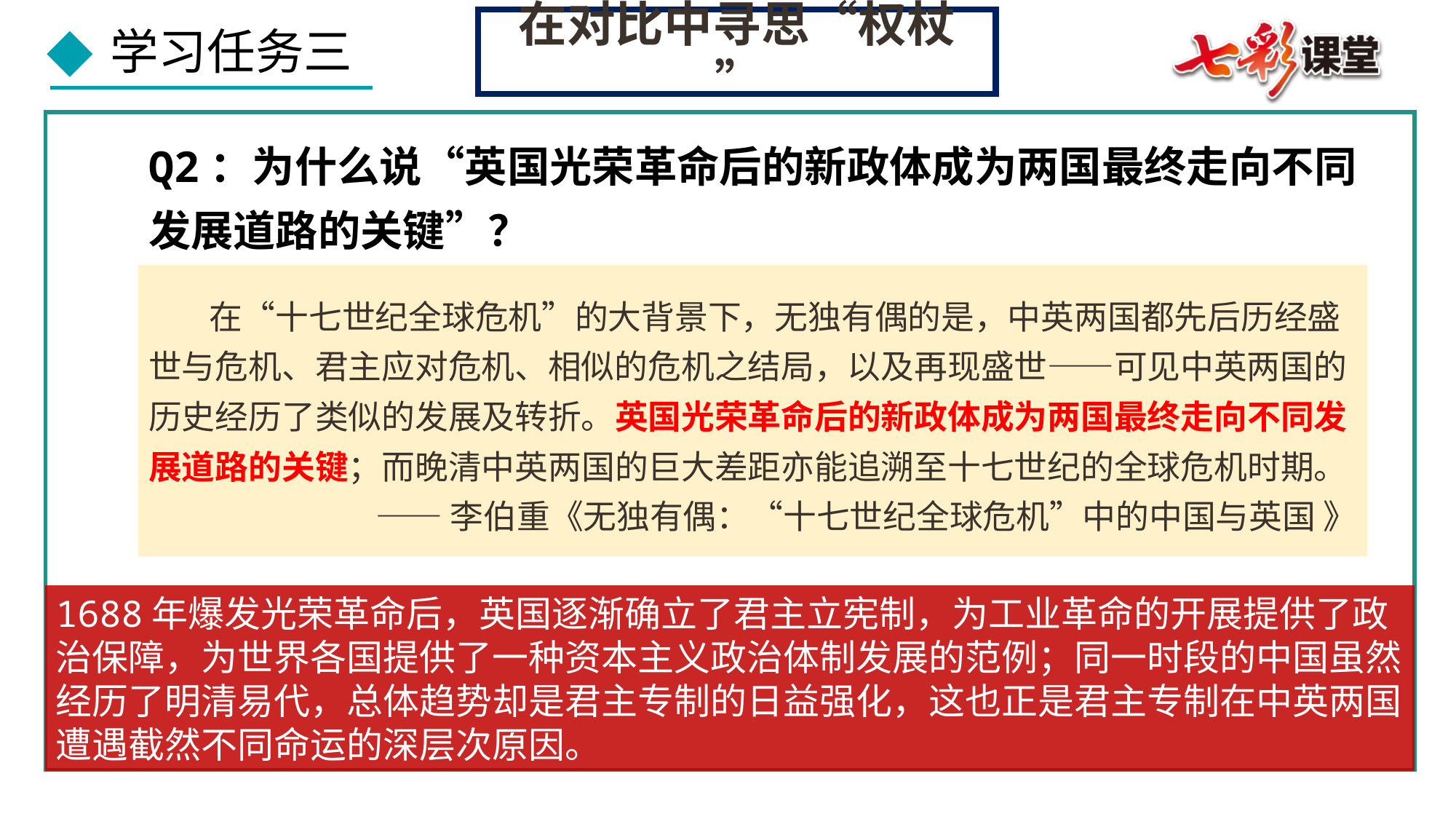

在对比中寻思“权杖 ”
Q2：为什么说“英国光荣革命后的新政体成为两国最终走向不同发展道路的关键”？
       在“十七世纪全球危机”的大背景下，无独有偶的是，中英两国都先后历经盛世与危机、君主应对危机、相似的危机之结局，以及再现盛世——可见中英两国的历史经历了类似的发展及转折。英国光荣革命后的新政体成为两国最终走向不同发展道路的关键；而晚清中英两国的巨大差距亦能追溯至十七世纪的全球危机时期。
——李伯重《无独有偶：“十七世纪全球危机”中的中国与英国 》
1688年爆发光荣革命后，英国逐渐确立了君主立宪制，为工业革命的开展提供了政治保障，为世界各国提供了一种资本主义政治体制发展的范例；同一时段的中国虽然经历了明清易代，总体趋势却是君主专制的日益强化，这也正是君主专制在中英两国遭遇截然不同命运的深层次原因。